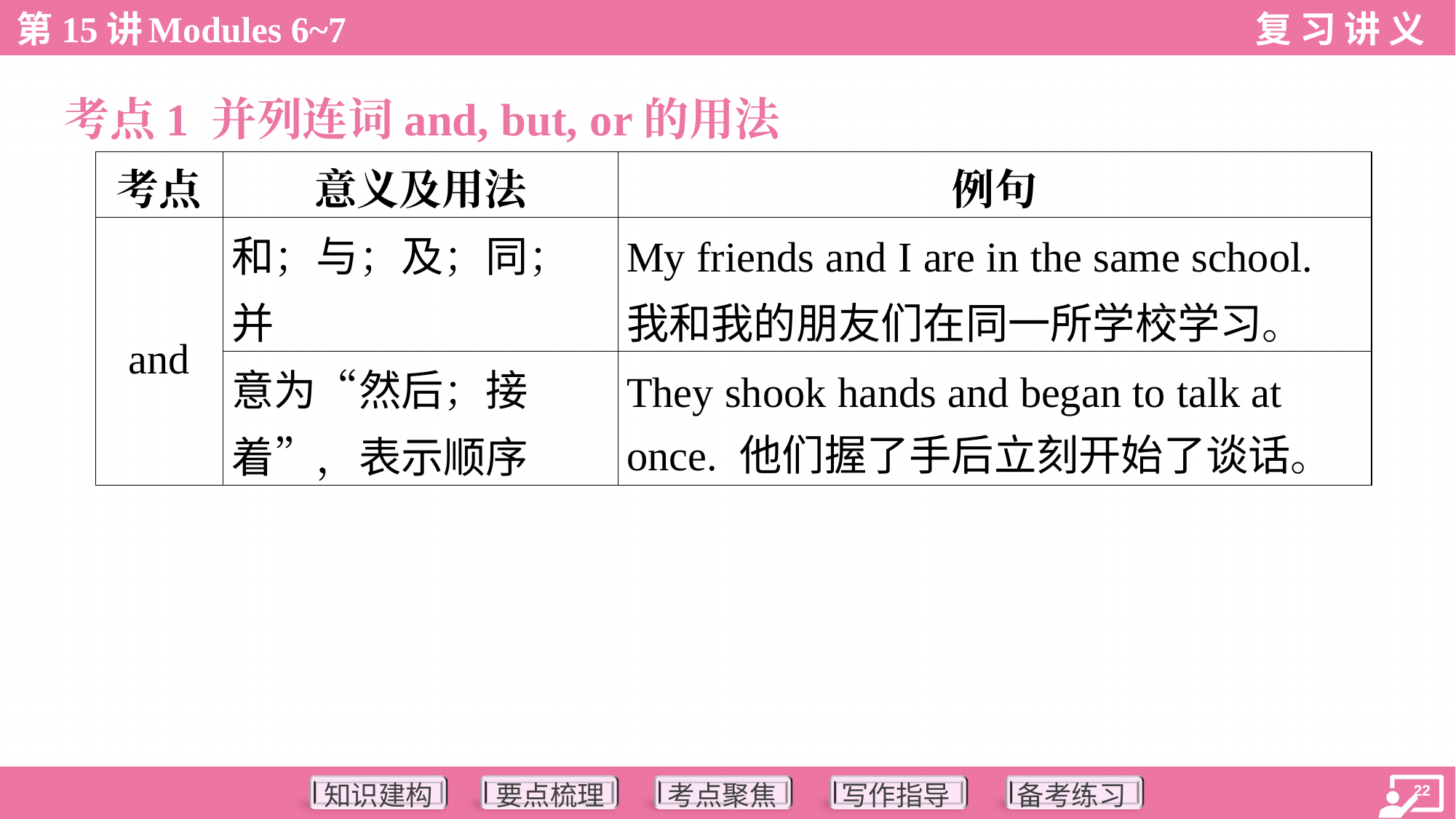

考点1 并列连词and, but, or的用法
| 考点 | 意义及用法 | 例句 |
| --- | --- | --- |
| and | 和；与；及；同；并 | My friends and I are in the same school. 我和我的朋友们在同一所学校学习。 |
|  | 意为“然后；接着”，表示顺序 | They shook hands and began to talk at once. 他们握了手后立刻开始了谈话。 |